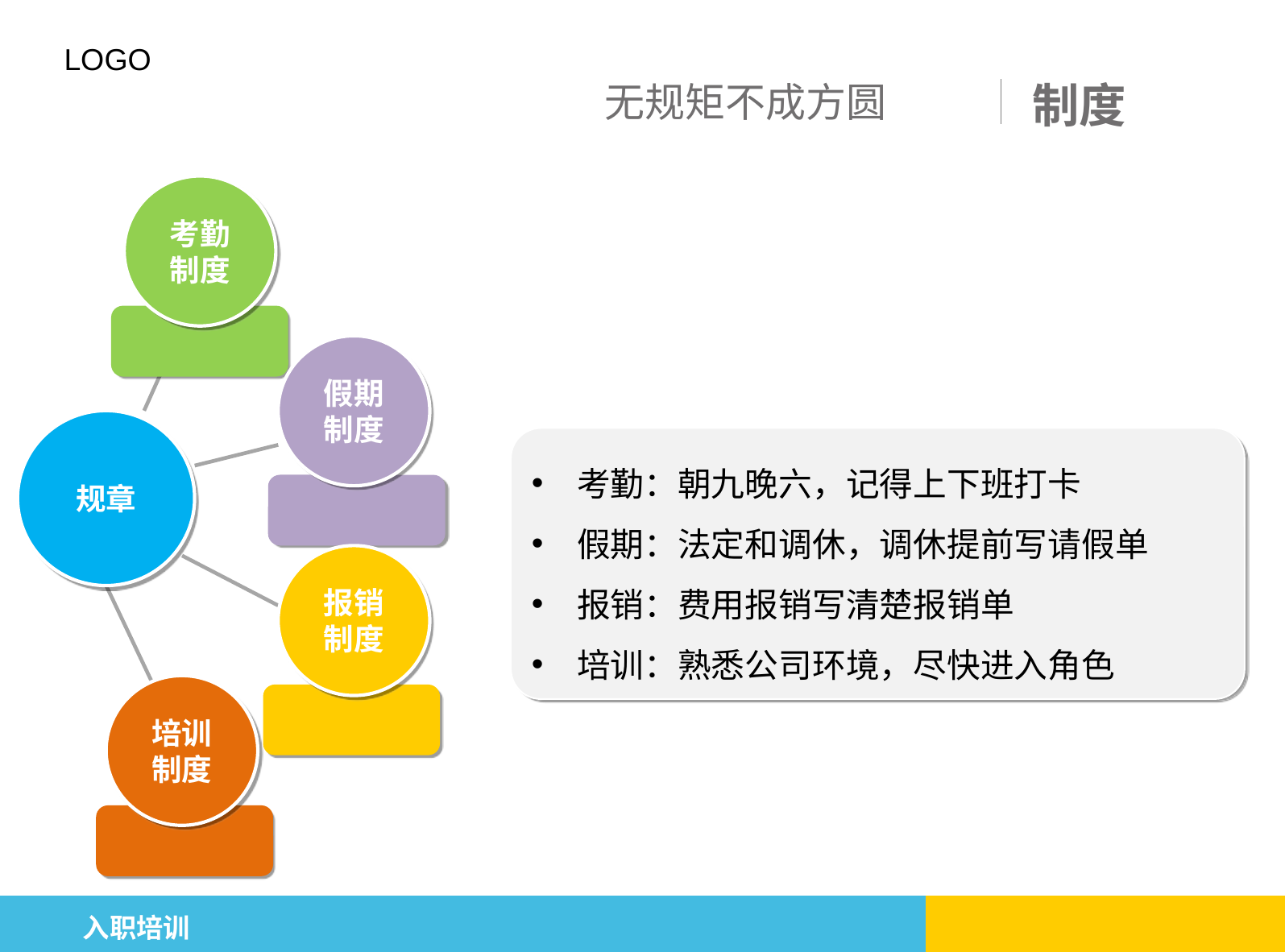

无规矩不成方圆
制度
考勤
制度

假期
制度
规章
考勤：朝九晚六，记得上下班打卡
假期：法定和调休，调休提前写请假单
报销：费用报销写清楚报销单
培训：熟悉公司环境，尽快进入角色

报销
制度
培训
制度